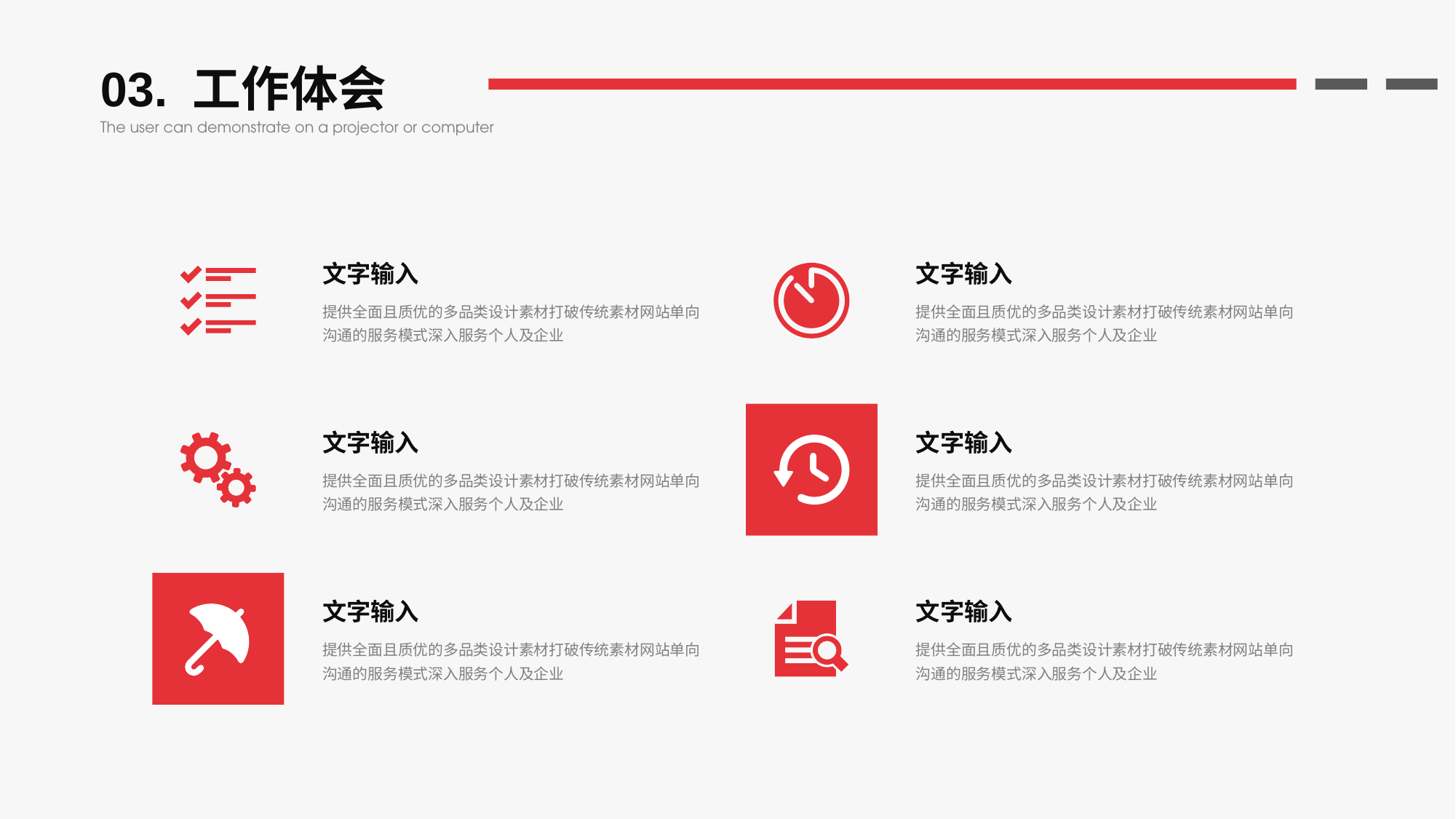

03. 工作体会
The user can demonstrate on a projector or computer

文字输入
提供全面且质优的多品类设计素材打破传统素材网站单向沟通的服务模式深入服务个人及企业

文字输入
提供全面且质优的多品类设计素材打破传统素材网站单向沟通的服务模式深入服务个人及企业

文字输入
提供全面且质优的多品类设计素材打破传统素材网站单向沟通的服务模式深入服务个人及企业

文字输入
提供全面且质优的多品类设计素材打破传统素材网站单向沟通的服务模式深入服务个人及企业

文字输入
提供全面且质优的多品类设计素材打破传统素材网站单向沟通的服务模式深入服务个人及企业

文字输入
提供全面且质优的多品类设计素材打破传统素材网站单向沟通的服务模式深入服务个人及企业